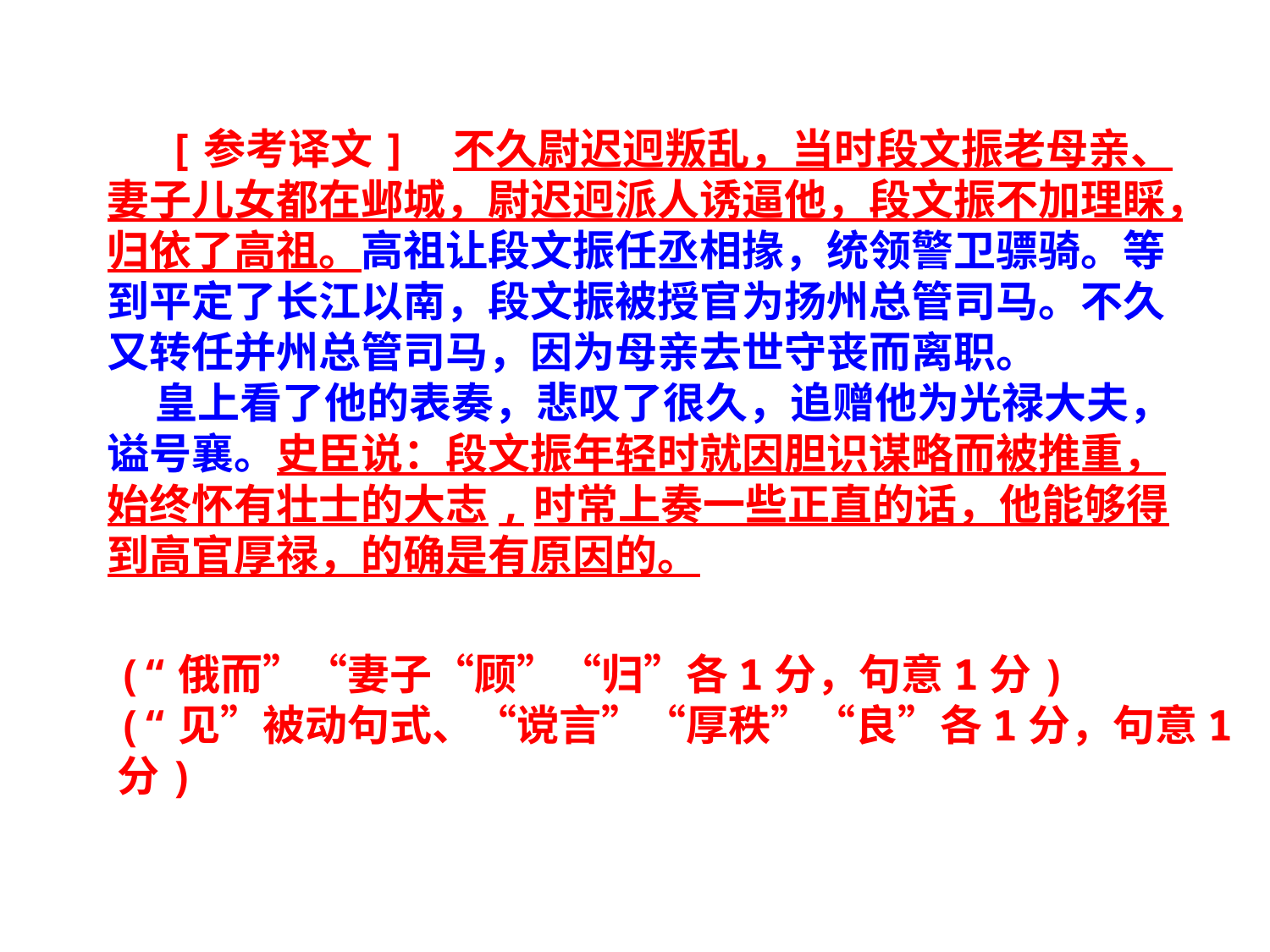

[参考译文]  不久尉迟迥叛乱，当时段文振老母亲、妻子儿女都在邺城，尉迟迥派人诱逼他，段文振不加理睬，归依了高祖。高祖让段文振任丞相掾，统领警卫骠骑。等到平定了长江以南，段文振被授官为扬州总管司马。不久又转任并州总管司马，因为母亲去世守丧而离职。
    皇上看了他的表奏，悲叹了很久，追赠他为光禄大夫，谥号襄。史臣说：段文振年轻时就因胆识谋略而被推重，始终怀有壮士的大志,时常上奏一些正直的话，他能够得到高官厚禄，的确是有原因的。

(“俄而”“妻子“顾”“归”各1分，句意1分)
(“见”被动句式、“谠言”“厚秩”“良”各1分，句意1分)